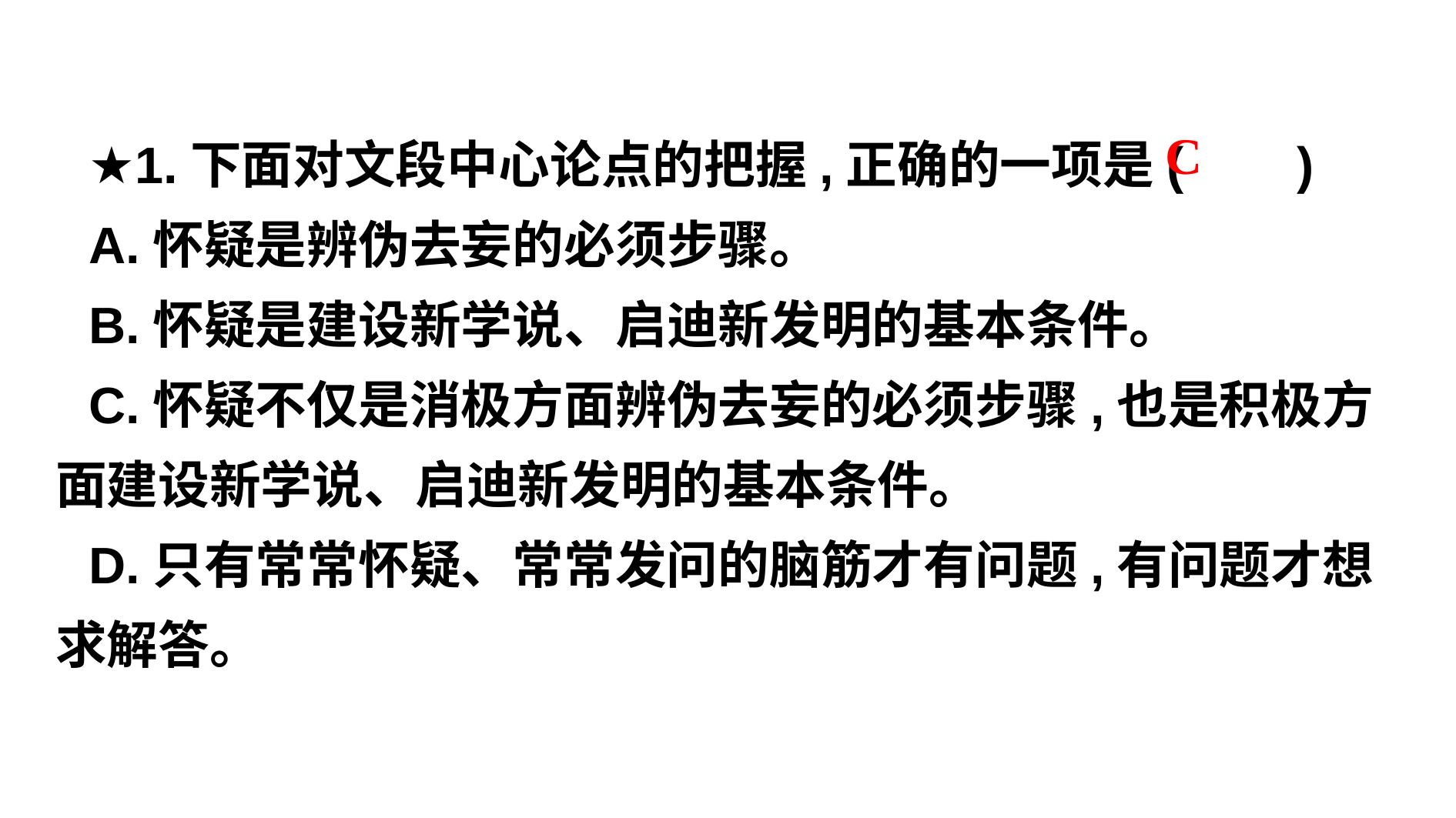

★1.下面对文段中心论点的把握,正确的一项是(        )
A.怀疑是辨伪去妄的必须步骤。
B.怀疑是建设新学说、启迪新发明的基本条件。
C.怀疑不仅是消极方面辨伪去妄的必须步骤,也是积极方面建设新学说、启迪新发明的基本条件。
D.只有常常怀疑、常常发问的脑筋才有问题,有问题才想求解答。

   C